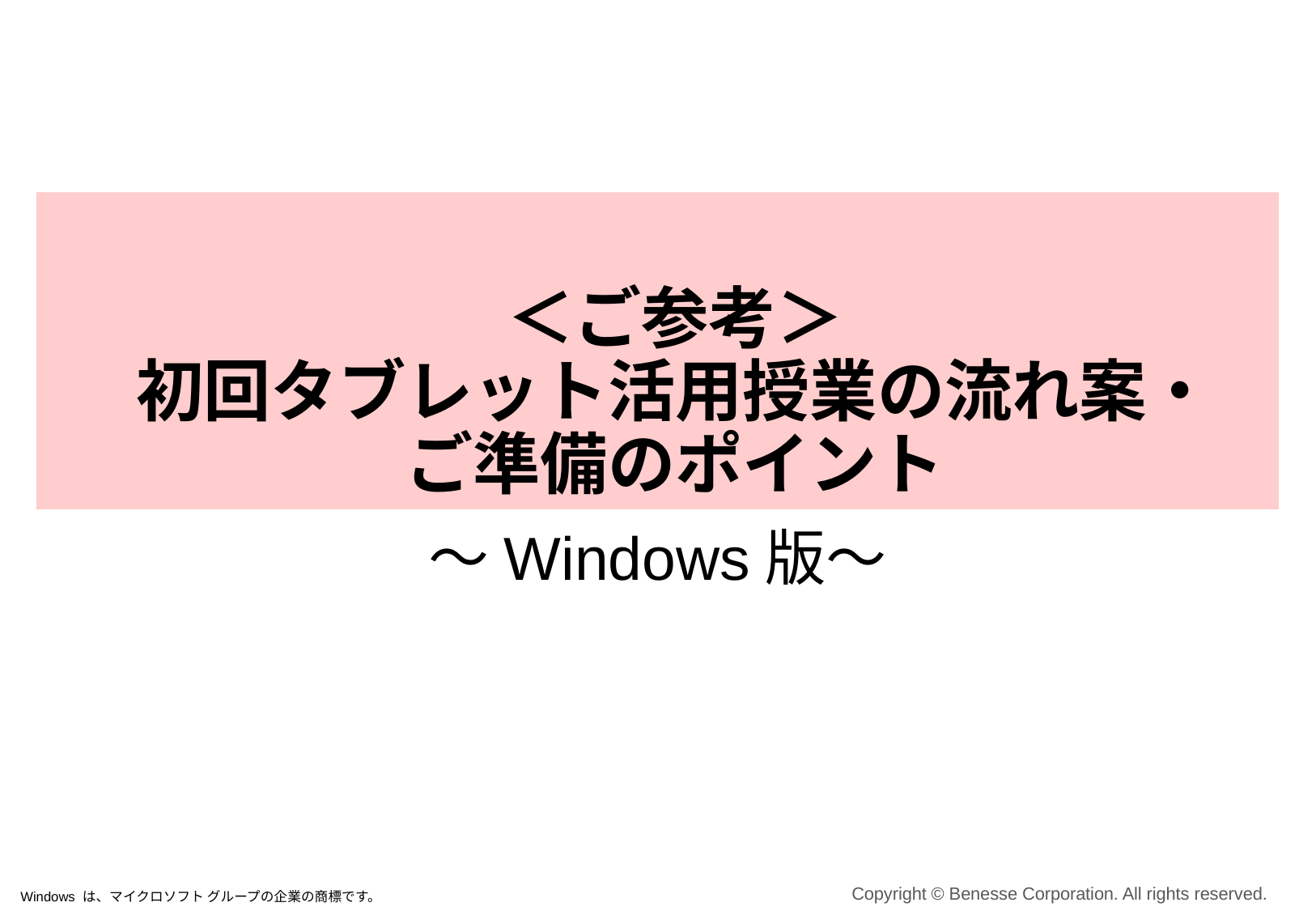

# ＜ご参考＞ 初回タブレット活用授業の流れ案・ ご準備のポイント
～Windows版～
Windows は、マイクロソフト グループの企業の商標です。